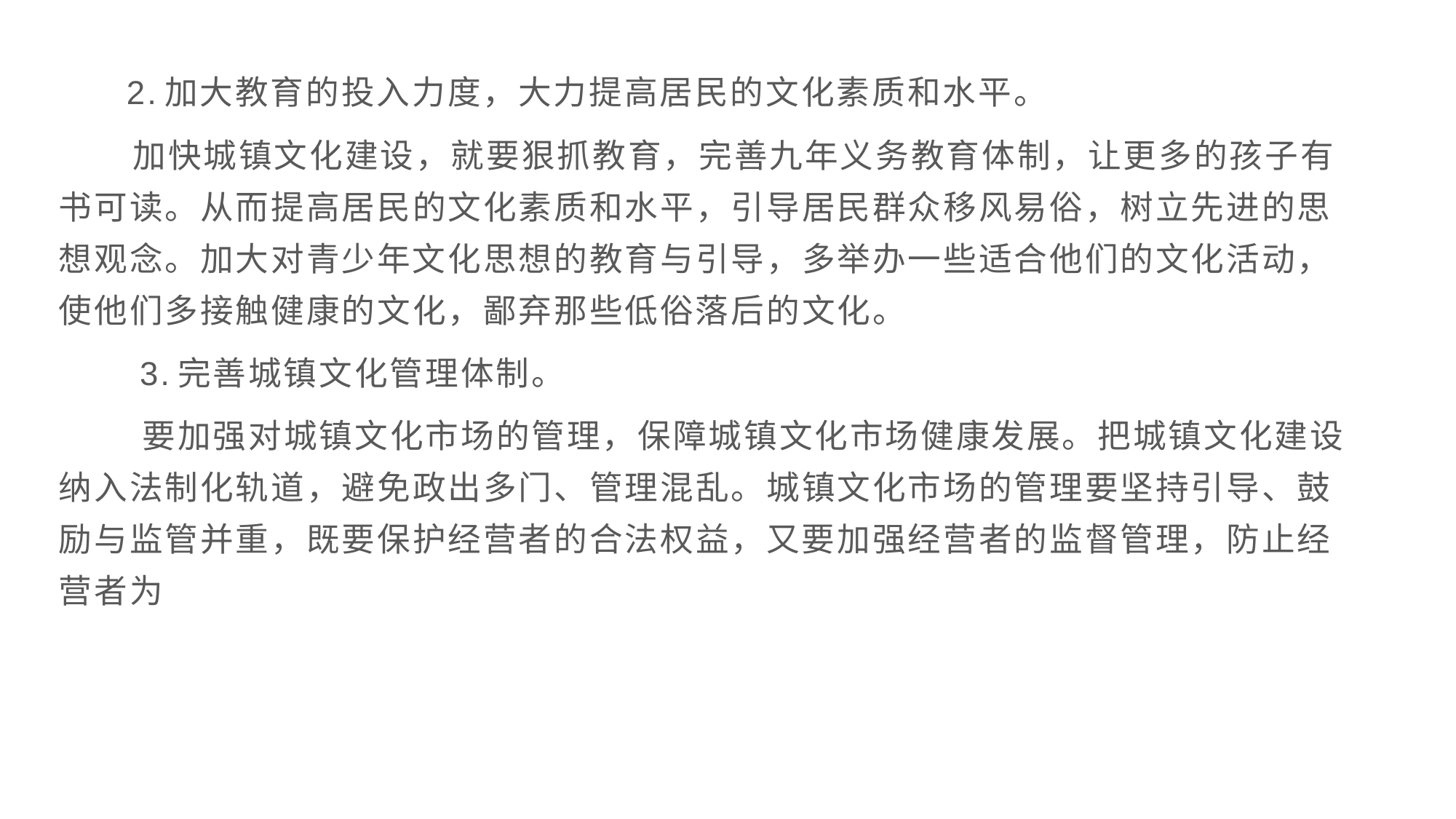

2.加大教育的投入力度，大力提高居民的文化素质和水平。
       加快城镇文化建设，就要狠抓教育，完善九年义务教育体制，让更多的孩子有书可读。从而提高居民的文化素质和水平，引导居民群众移风易俗，树立先进的思想观念。加大对青少年文化思想的教育与引导，多举办一些适合他们的文化活动，使他们多接触健康的文化，鄙弃那些低俗落后的文化。
       3.完善城镇文化管理体制。
        要加强对城镇文化市场的管理，保障城镇文化市场健康发展。把城镇文化建设纳入法制化轨道，避免政出多门、管理混乱。城镇文化市场的管理要坚持引导、鼓励与监管并重，既要保护经营者的合法权益，又要加强经营者的监督管理，防止经营者为